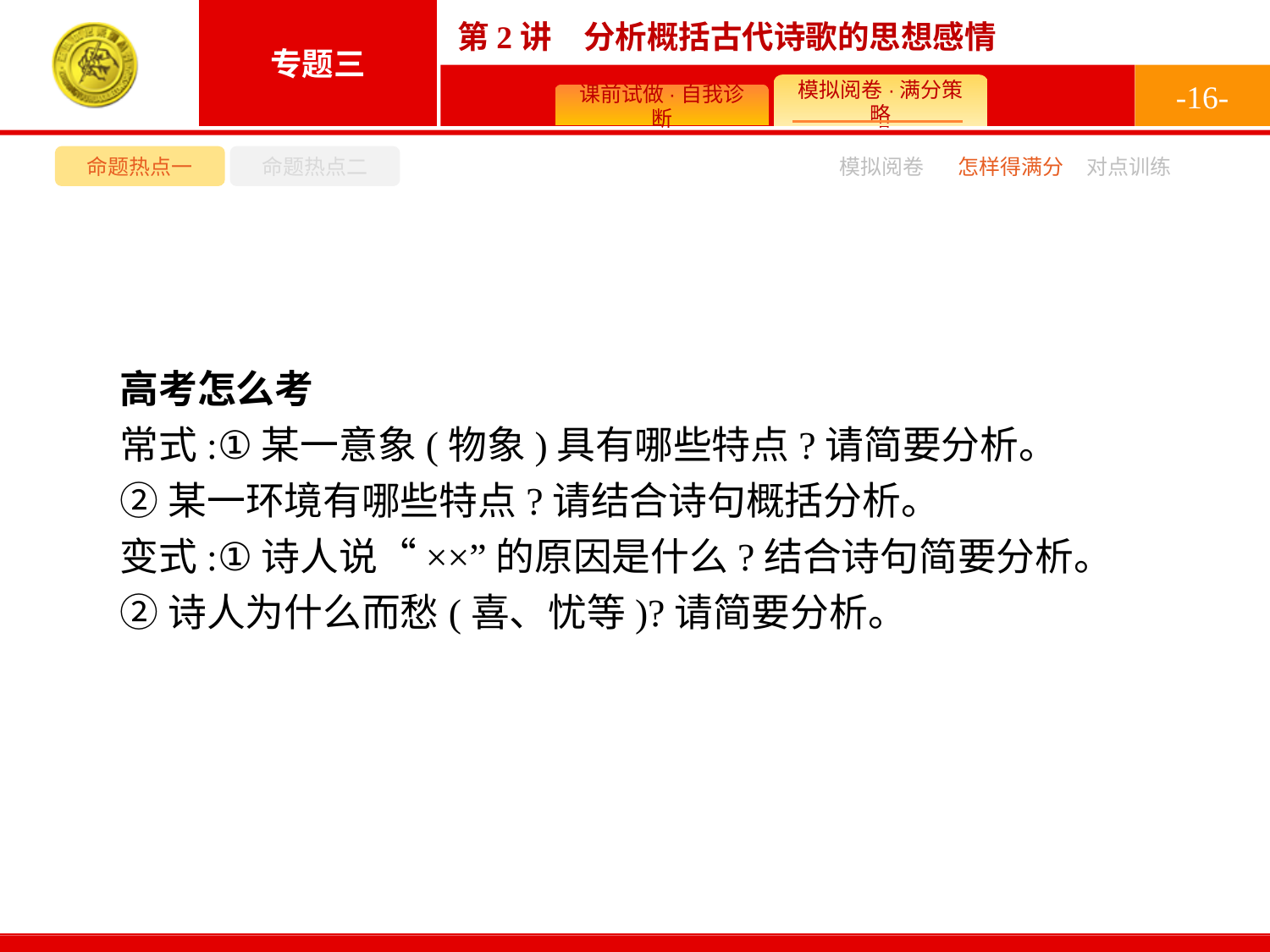

-16-
命题热点一
命题热点二
模拟阅卷
怎样得满分
对点训练
高考怎么考
常式:①某一意象(物象)具有哪些特点?请简要分析。
②某一环境有哪些特点?请结合诗句概括分析。
变式:①诗人说“××”的原因是什么?结合诗句简要分析。
②诗人为什么而愁(喜、忧等)?请简要分析。